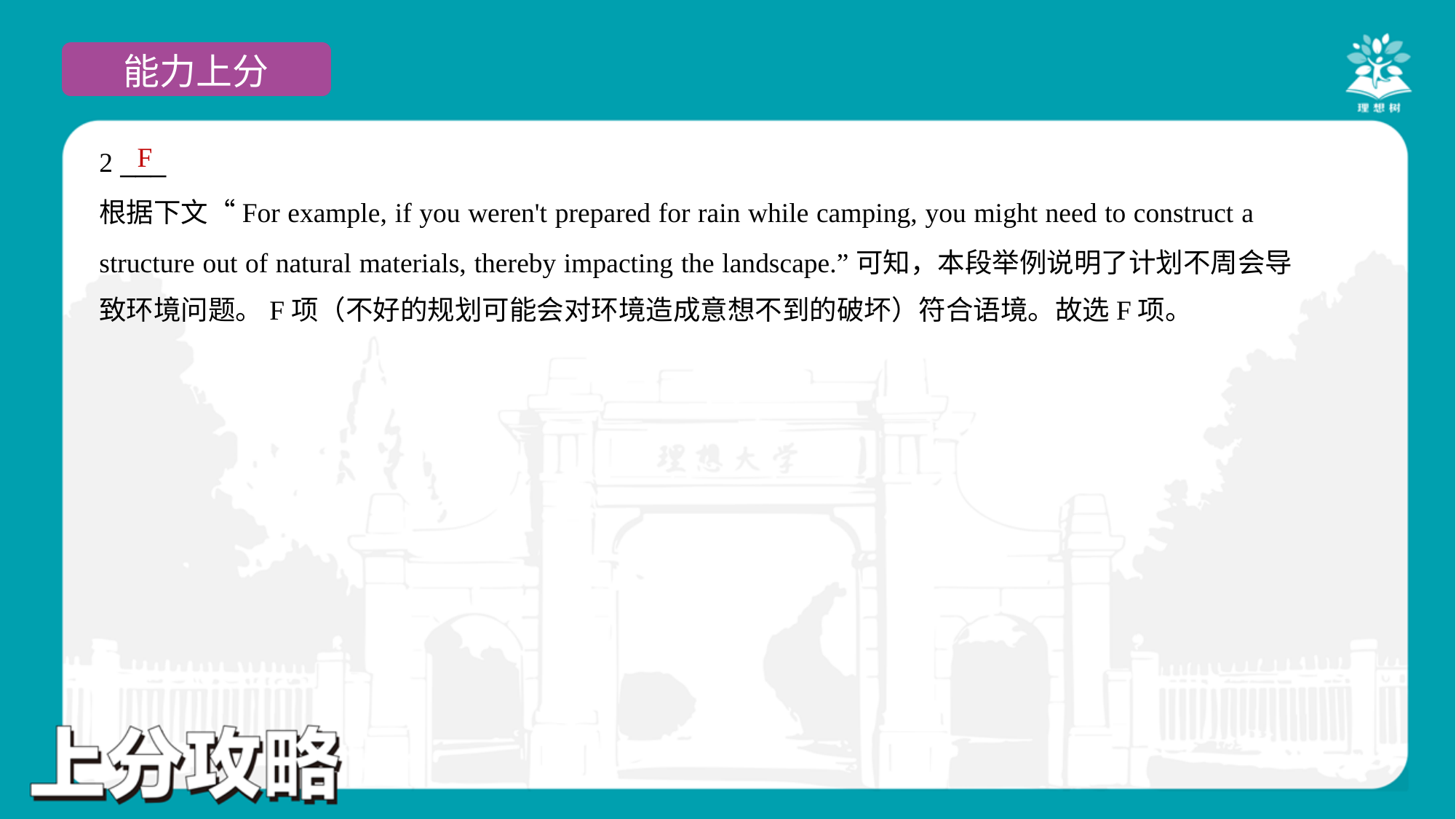

F
2 ___
根据下文“For example, if you weren't prepared for rain while camping, you might need to construct a
structure out of natural materials, thereby impacting the landscape.”可知，本段举例说明了计划不周会导
致环境问题。F项（不好的规划可能会对环境造成意想不到的破坏）符合语境。故选F项。